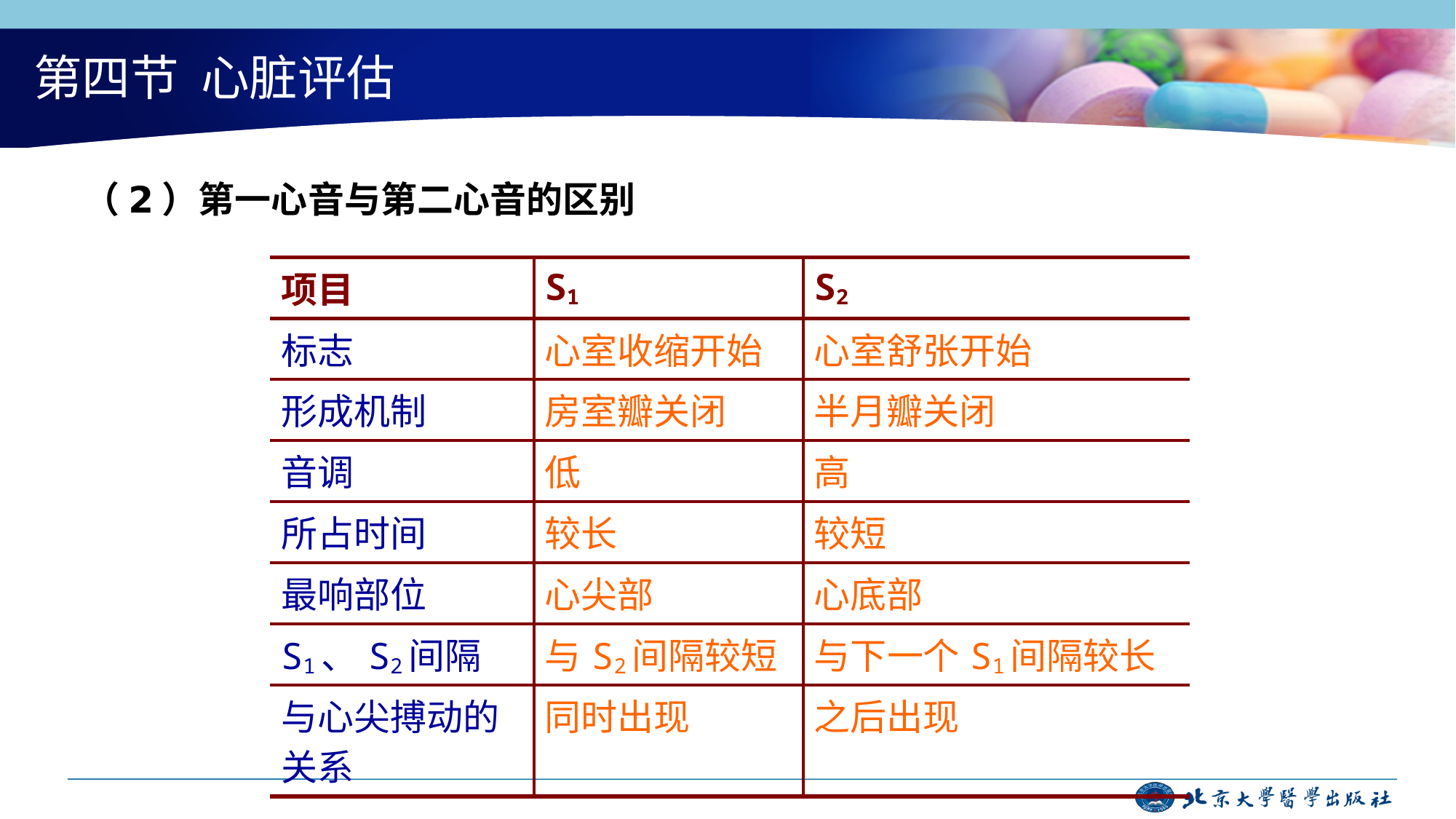

# 第四节  心脏评估
（2）第一心音与第二心音的区别
| 项目 | S1 | S2 |
| --- | --- | --- |
| 标志 | 心室收缩开始 | 心室舒张开始 |
| 形成机制 | 房室瓣关闭 | 半月瓣关闭 |
| 音调 | 低 | 高 |
| 所占时间 | 较长 | 较短 |
| 最响部位 | 心尖部 | 心底部 |
| S1、S2间隔 | 与S2间隔较短 | 与下一个S1间隔较长 |
| 与心尖搏动的关系 | 同时出现 | 之后出现 |